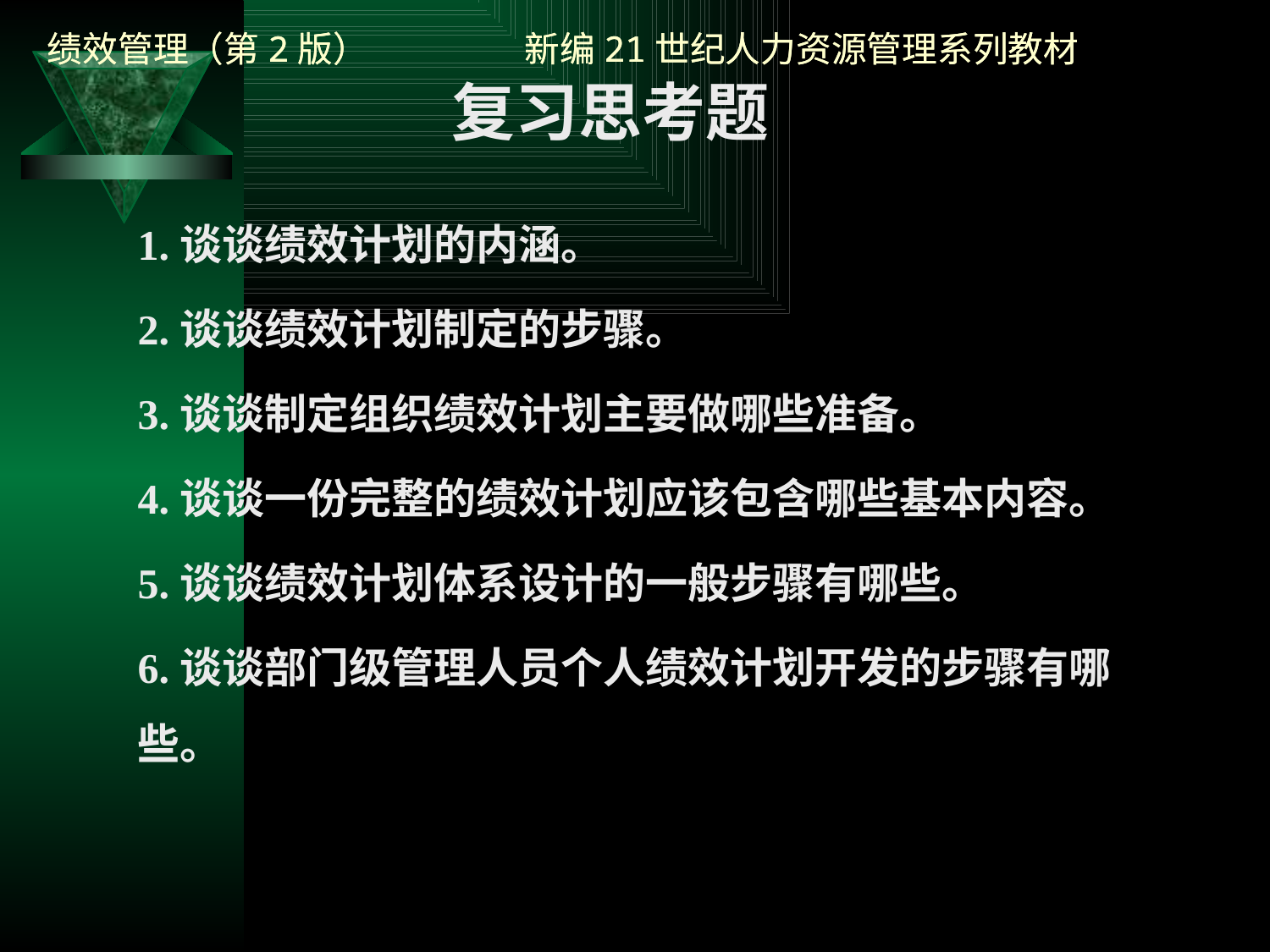

复习思考题
1.谈谈绩效计划的内涵。
2.谈谈绩效计划制定的步骤。
3.谈谈制定组织绩效计划主要做哪些准备。
4.谈谈一份完整的绩效计划应该包含哪些基本内容。
5.谈谈绩效计划体系设计的一般步骤有哪些。
6.谈谈部门级管理人员个人绩效计划开发的步骤有哪些。